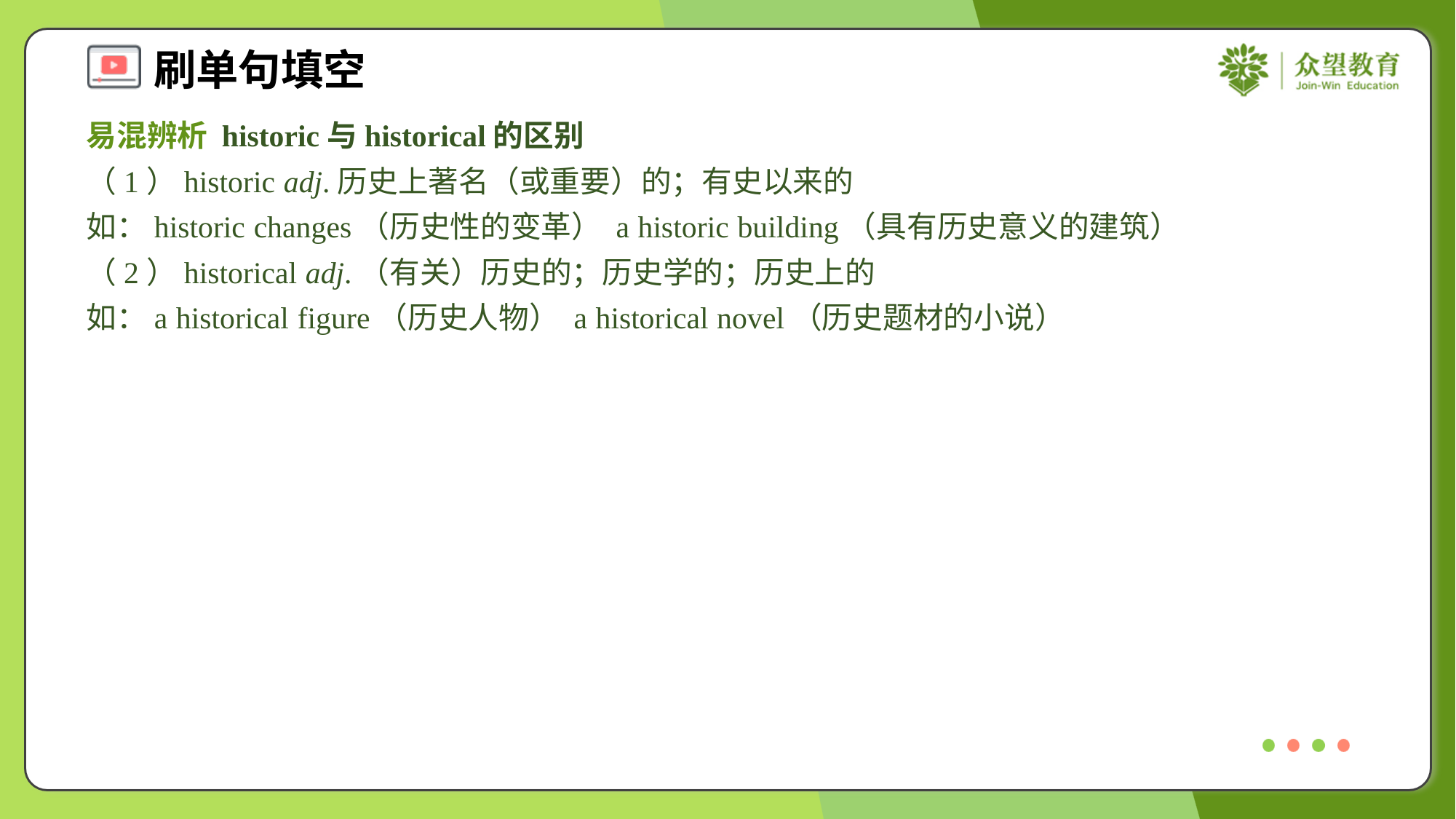

易混辨析 historic与historical的区别
（1）historic adj.历史上著名（或重要）的；有史以来的
如：historic changes（历史性的变革） a historic building（具有历史意义的建筑）
（2）historical adj.（有关）历史的；历史学的；历史上的
如：a historical figure（历史人物） a historical novel（历史题材的小说）